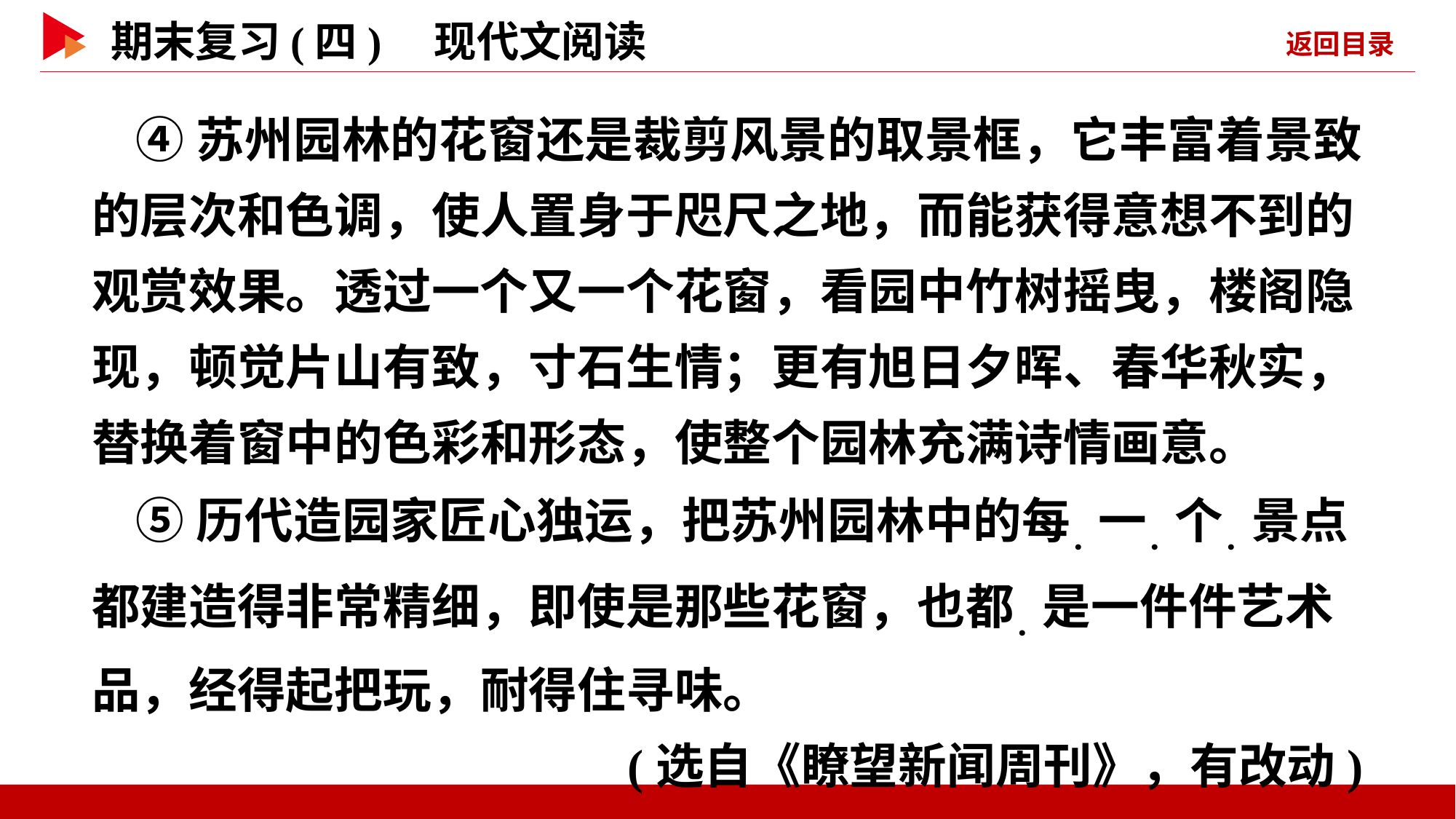

④苏州园林的花窗还是裁剪风景的取景框，它丰富着景致的层次和色调，使人置身于咫尺之地，而能获得意想不到的观赏效果。透过一个又一个花窗，看园中竹树摇曳，楼阁隐现，顿觉片山有致，寸石生情；更有旭日夕晖、春华秋实，替换着窗中的色彩和形态，使整个园林充满诗情画意。
    ⑤历代造园家匠心独运，把苏州园林中的每．一．个．景点都建造得非常精细，即使是那些花窗，也都．是一件件艺术品，经得起把玩，耐得住寻味。
(选自《瞭望新闻周刊》，有改动)